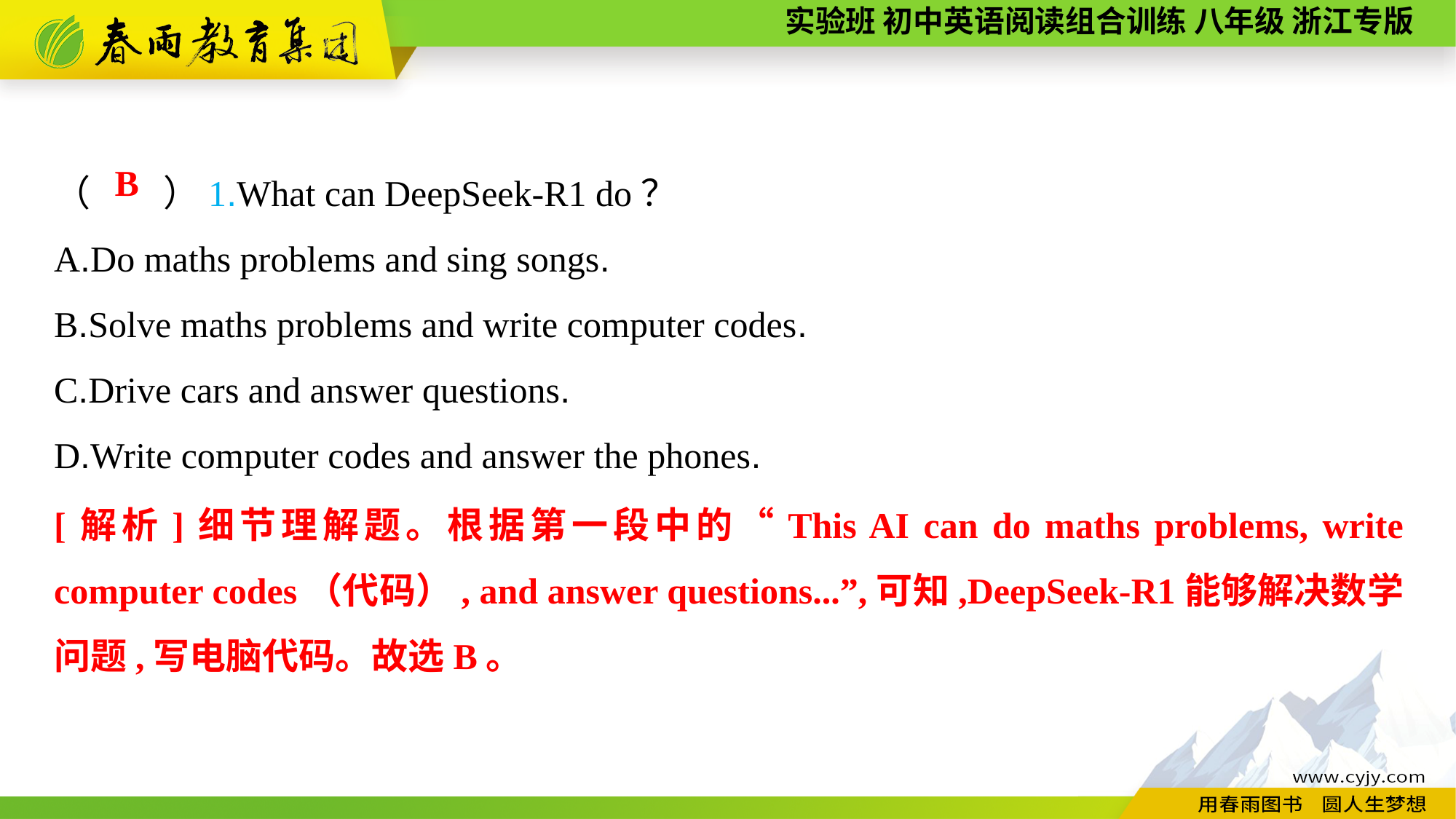

（　　）1.What can DeepSeek-R1 do？
A.Do maths problems and sing songs.
B.Solve maths problems and write computer codes.
C.Drive cars and answer questions.
D.Write computer codes and answer the phones.
B
[解析]细节理解题。根据第一段中的“This AI can do maths problems, write computer codes（代码）, and answer questions...”,可知,DeepSeek-R1能够解决数学问题,写电脑代码。故选B。